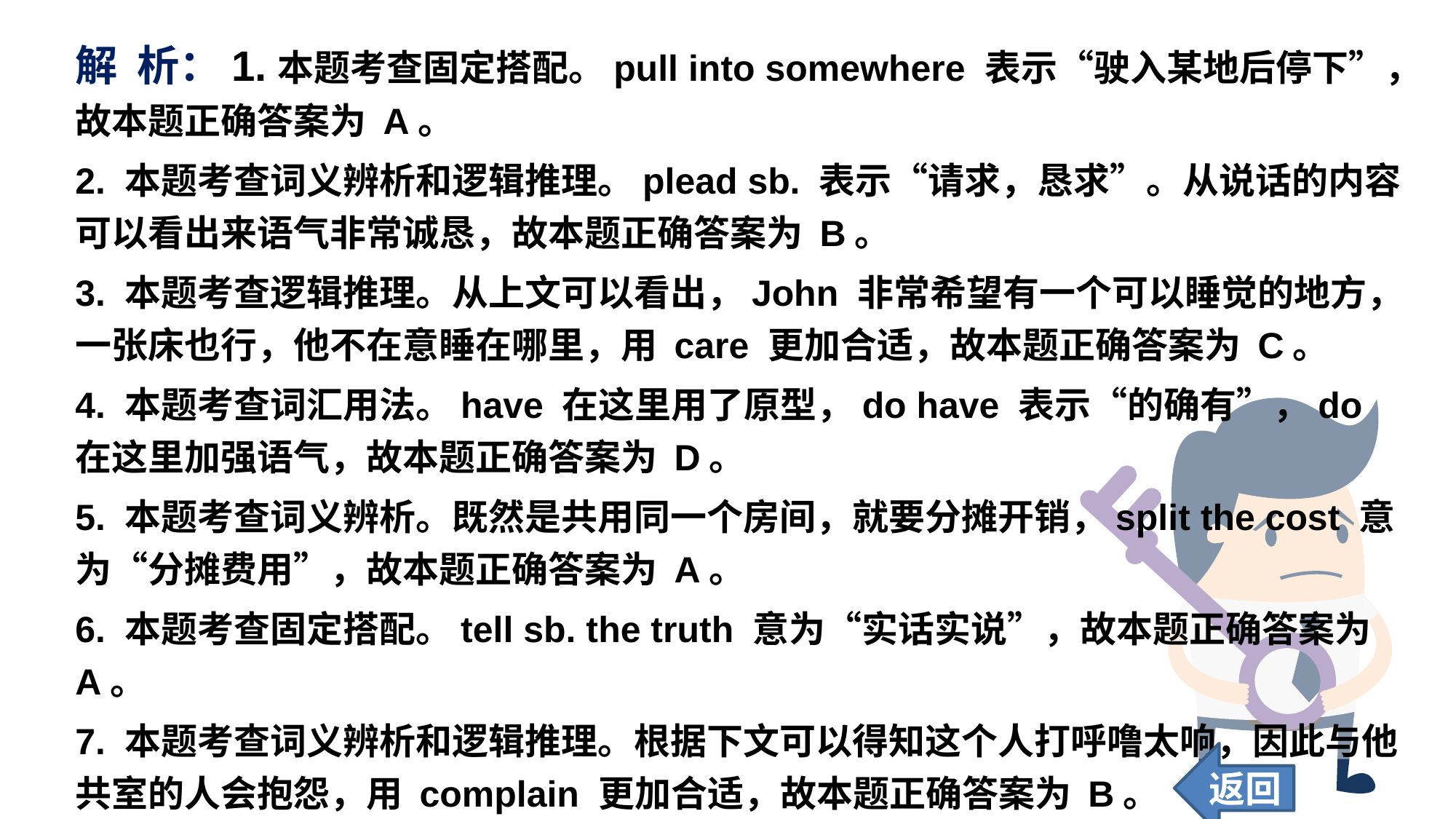

解  析：1.本题考查固定搭配。pull into somewhere 表示“驶入某地后停下”，故本题正确答案为 A。
2. 本题考查词义辨析和逻辑推理。plead sb. 表示“请求，恳求”。从说话的内容可以看出来语气非常诚恳，故本题正确答案为 B。
3. 本题考查逻辑推理。从上文可以看出，John 非常希望有一个可以睡觉的地方，一张床也行，他不在意睡在哪里，用 care 更加合适，故本题正确答案为 C。
4. 本题考查词汇用法。have 在这里用了原型，do have 表示“的确有”，do 在这里加强语气，故本题正确答案为 D。
5. 本题考查词义辨析。既然是共用同一个房间，就要分摊开销，split the cost 意为“分摊费用”，故本题正确答案为 A。
6. 本题考查固定搭配。tell sb. the truth 意为“实话实说”，故本题正确答案为 A。
7. 本题考查词义辨析和逻辑推理。根据下文可以得知这个人打呼噜太响，因此与他共室的人会抱怨，用 complain 更加合适，故本题正确答案为 B。

返回
41